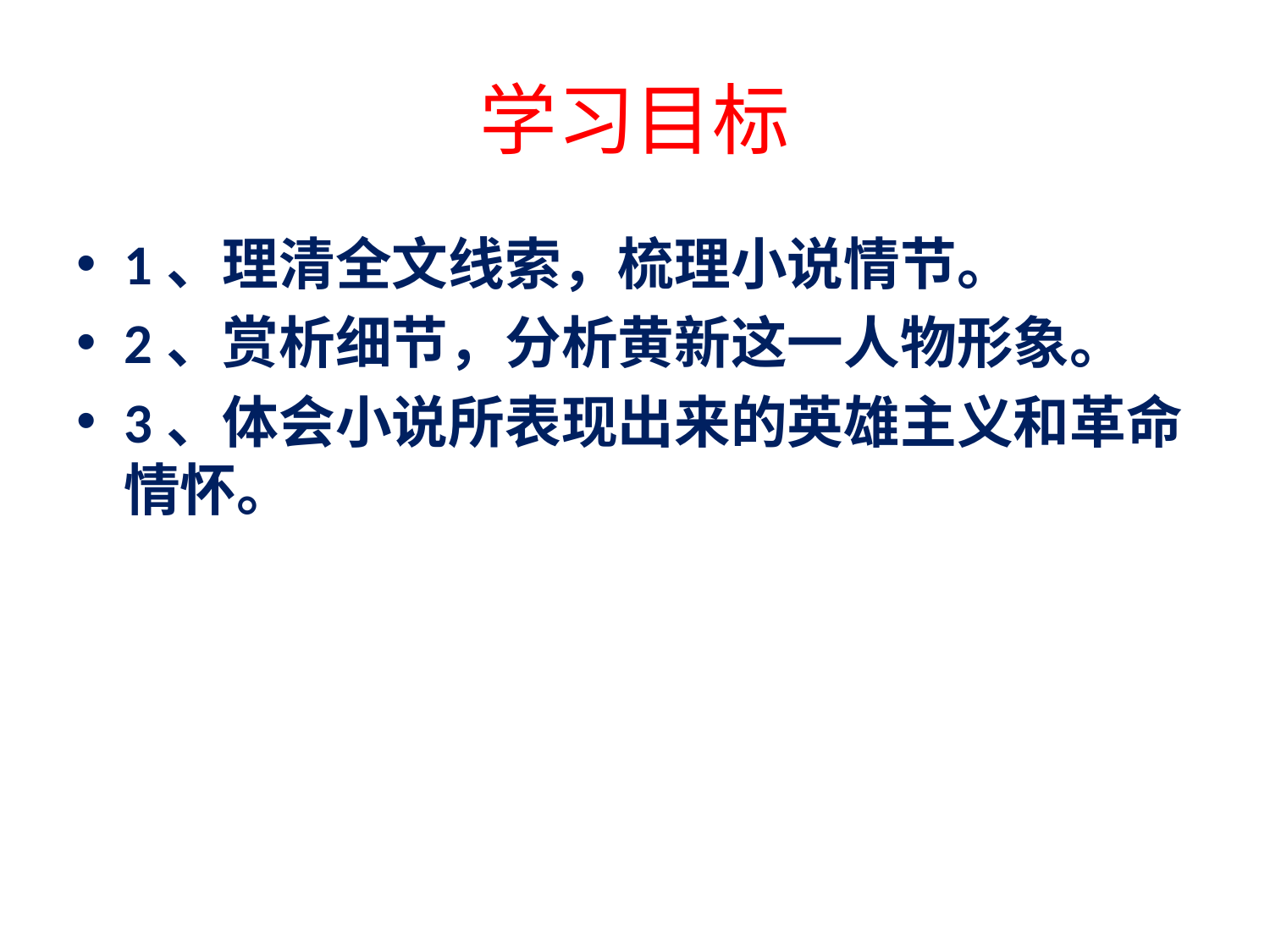

# 学习目标
1、理清全文线索，梳理小说情节。
2、赏析细节，分析黄新这一人物形象。
3、体会小说所表现出来的英雄主义和革命情怀。